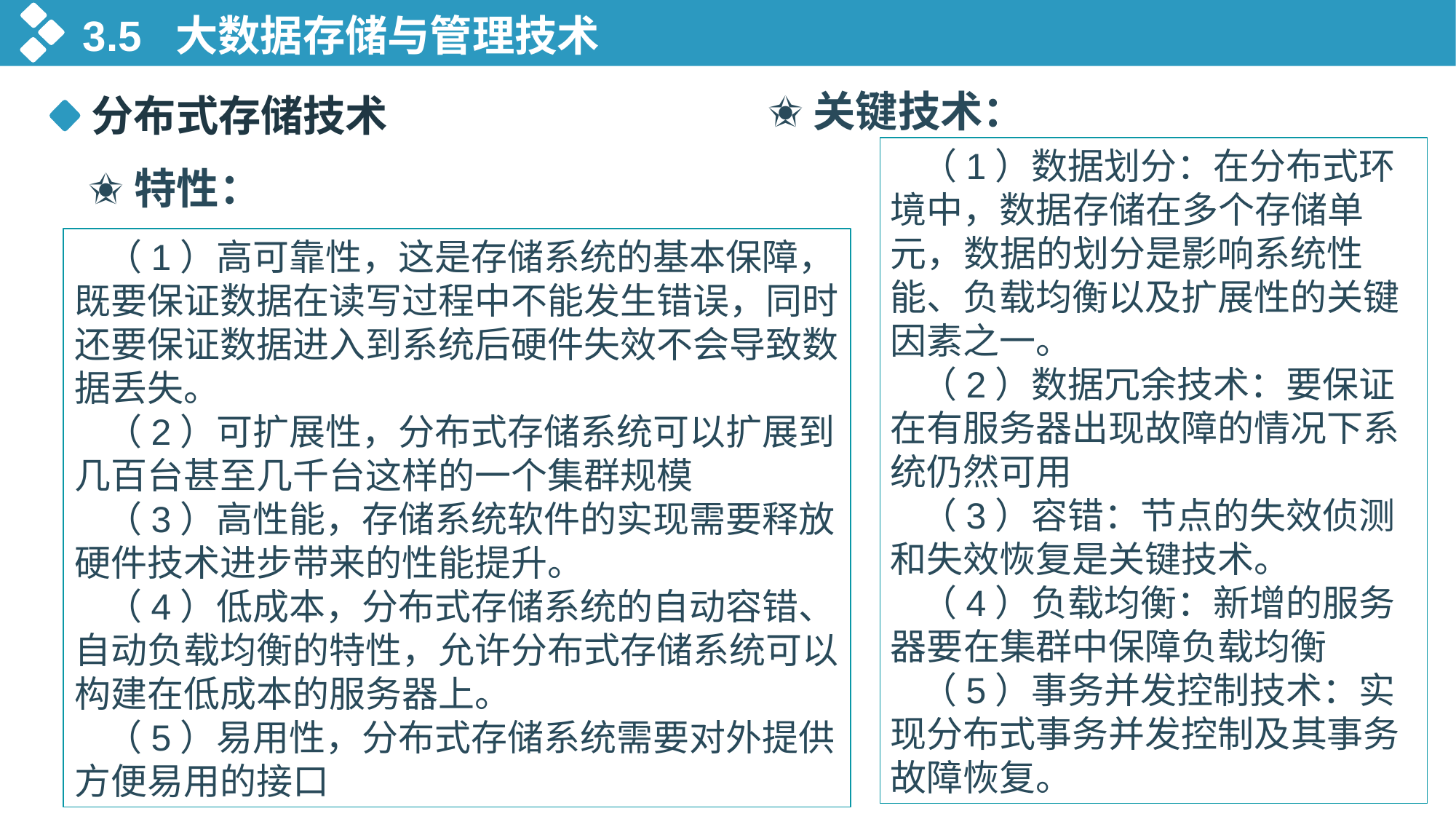

3.5  大数据存储与管理技术
✬关键技术：
分布式存储技术

（1）数据划分：在分布式环境中，数据存储在多个存储单元，数据的划分是影响系统性能、负载均衡以及扩展性的关键因素之一。
（2）数据冗余技术：要保证在有服务器出现故障的情况下系统仍然可用
（3）容错：节点的失效侦测和失效恢复是关键技术。
（4）负载均衡：新增的服务器要在集群中保障负载均衡
（5）事务并发控制技术：实现分布式事务并发控制及其事务故障恢复。
✬特性：
（1）高可靠性，这是存储系统的基本保障，既要保证数据在读写过程中不能发生错误，同时还要保证数据进入到系统后硬件失效不会导致数据丢失。
（2）可扩展性，分布式存储系统可以扩展到几百台甚至几千台这样的一个集群规模
（3）高性能，存储系统软件的实现需要释放硬件技术进步带来的性能提升。
（4）低成本，分布式存储系统的自动容错、自动负载均衡的特性，允许分布式存储系统可以构建在低成本的服务器上。
（5）易用性，分布式存储系统需要对外提供方便易用的接口